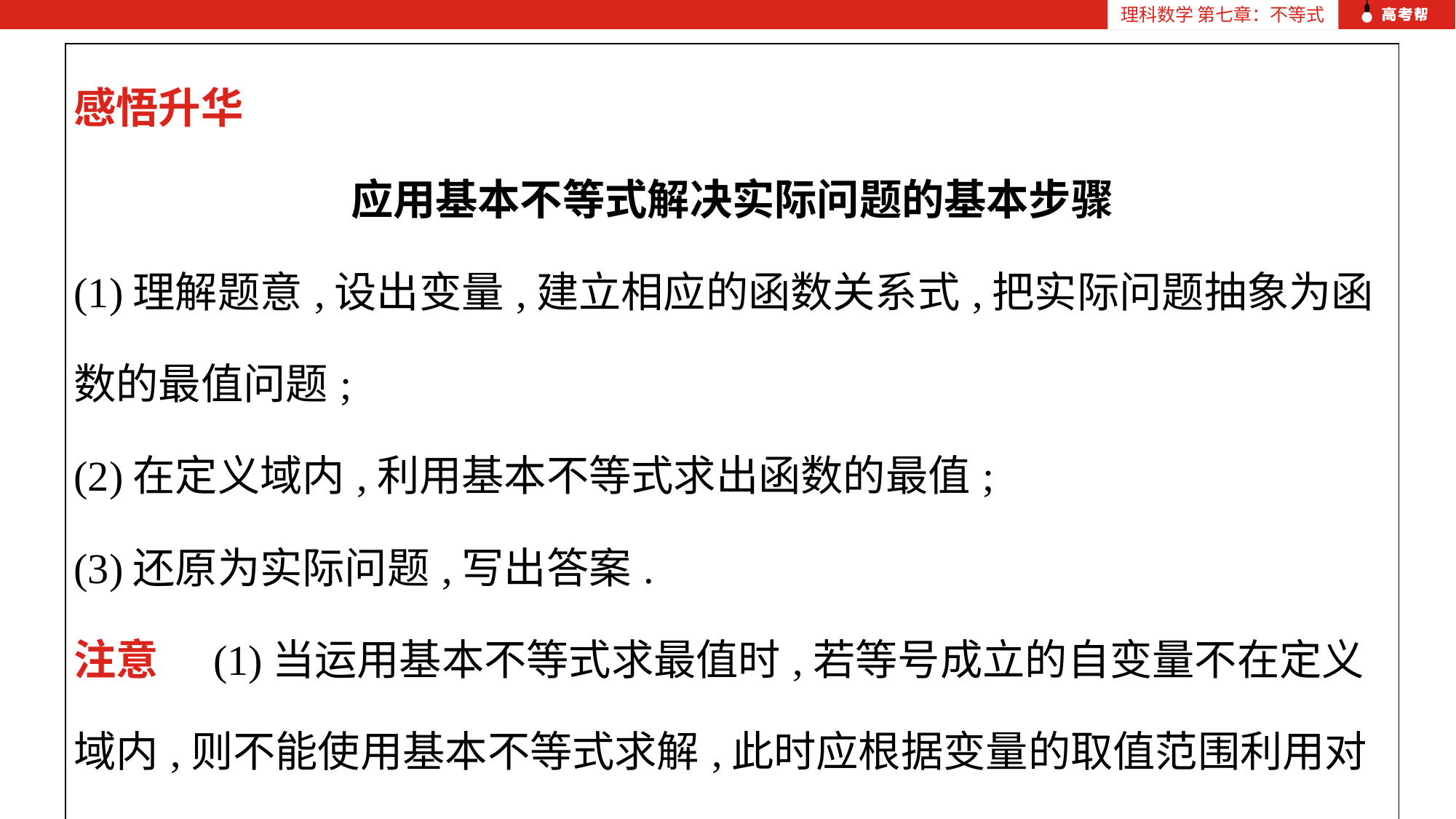

| 感悟升华 应用基本不等式解决实际问题的基本步骤 (1)理解题意,设出变量,建立相应的函数关系式,把实际问题抽象为函数的最值问题; (2)在定义域内,利用基本不等式求出函数的最值; (3)还原为实际问题,写出答案. 注意　(1)当运用基本不等式求最值时,若等号成立的自变量不在定义域内,则不能使用基本不等式求解,此时应根据变量的取值范围利用对应函数的单调性求解.(2)注意某些实际问题中的隐含条件,如变量为整数,单位换算等. |
| --- |